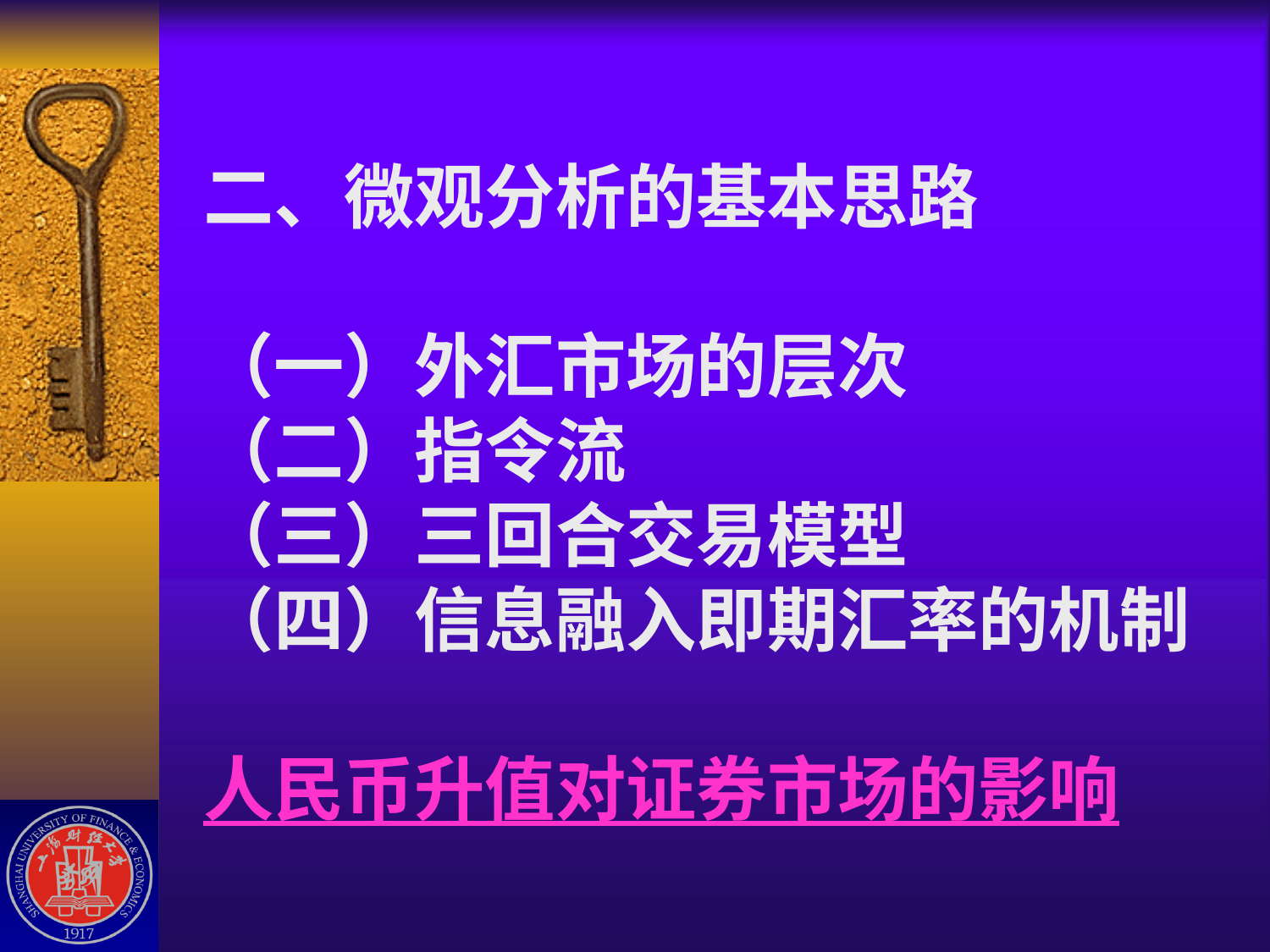

# 二、微观分析的基本思路 （一）外汇市场的层次 （二）指令流 （三）三回合交易模型 （四）信息融入即期汇率的机制 人民币升值对证券市场的影响